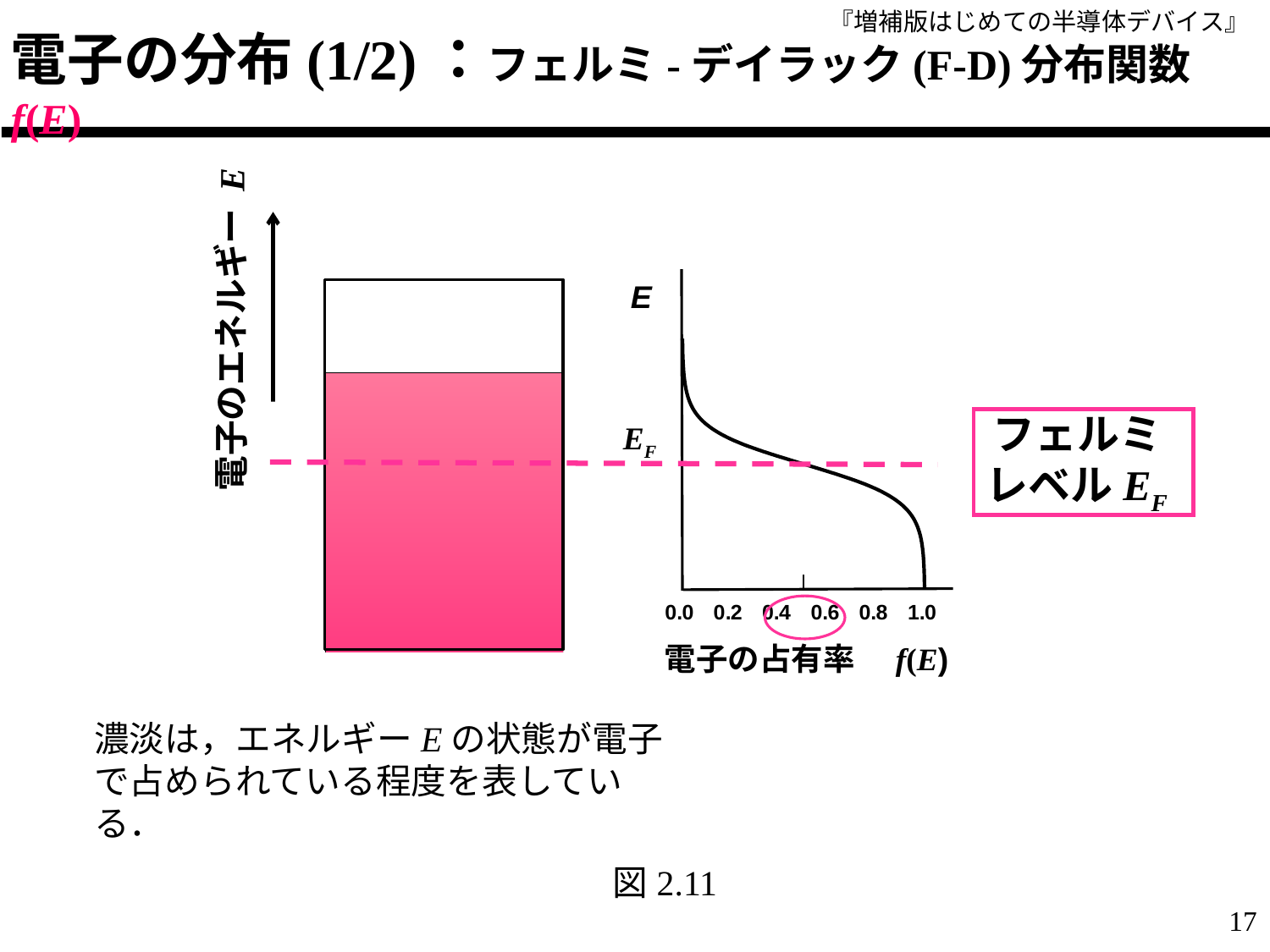

電子の分布(1/2)：フェルミ-デイラック(F-D)分布関数 f(E)

### Chart

| Category | 1000 |
|---|---|
電子のエネルギー E

     フェルミ  　
    レベルEF
EF

濃淡は，エネルギーEの状態が電子で占められている程度を表している．
図2.11
17